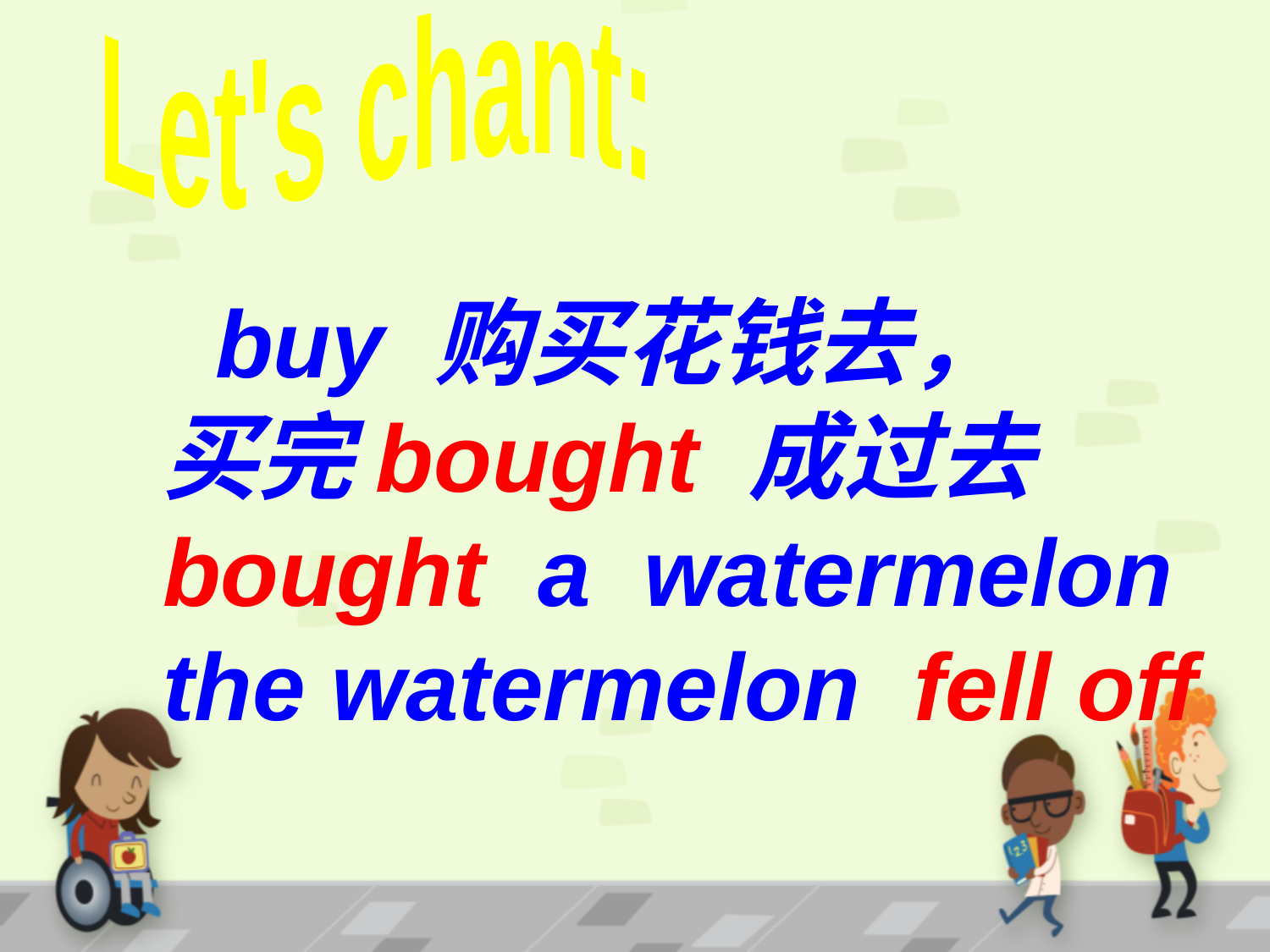

Let's chant:
  buy 购买花钱去，
买完bought 成过去
bought  a  watermelon
the watermelon  fell off